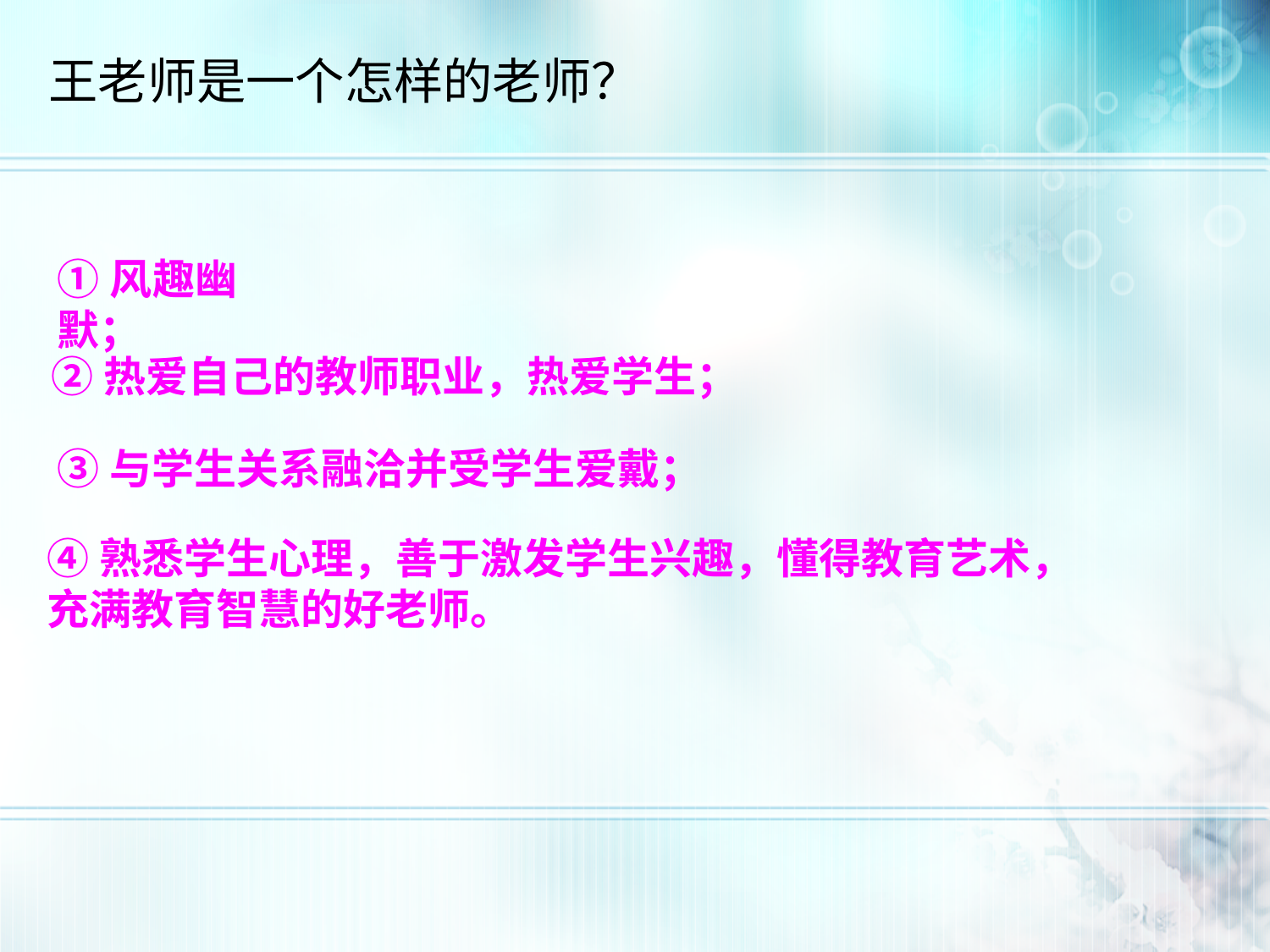

王老师是一个怎样的老师？
①风趣幽默；
②热爱自己的教师职业，热爱学生；

③与学生关系融洽并受学生爱戴；
④熟悉学生心理，善于激发学生兴趣，懂得教育艺术，充满教育智慧的好老师。